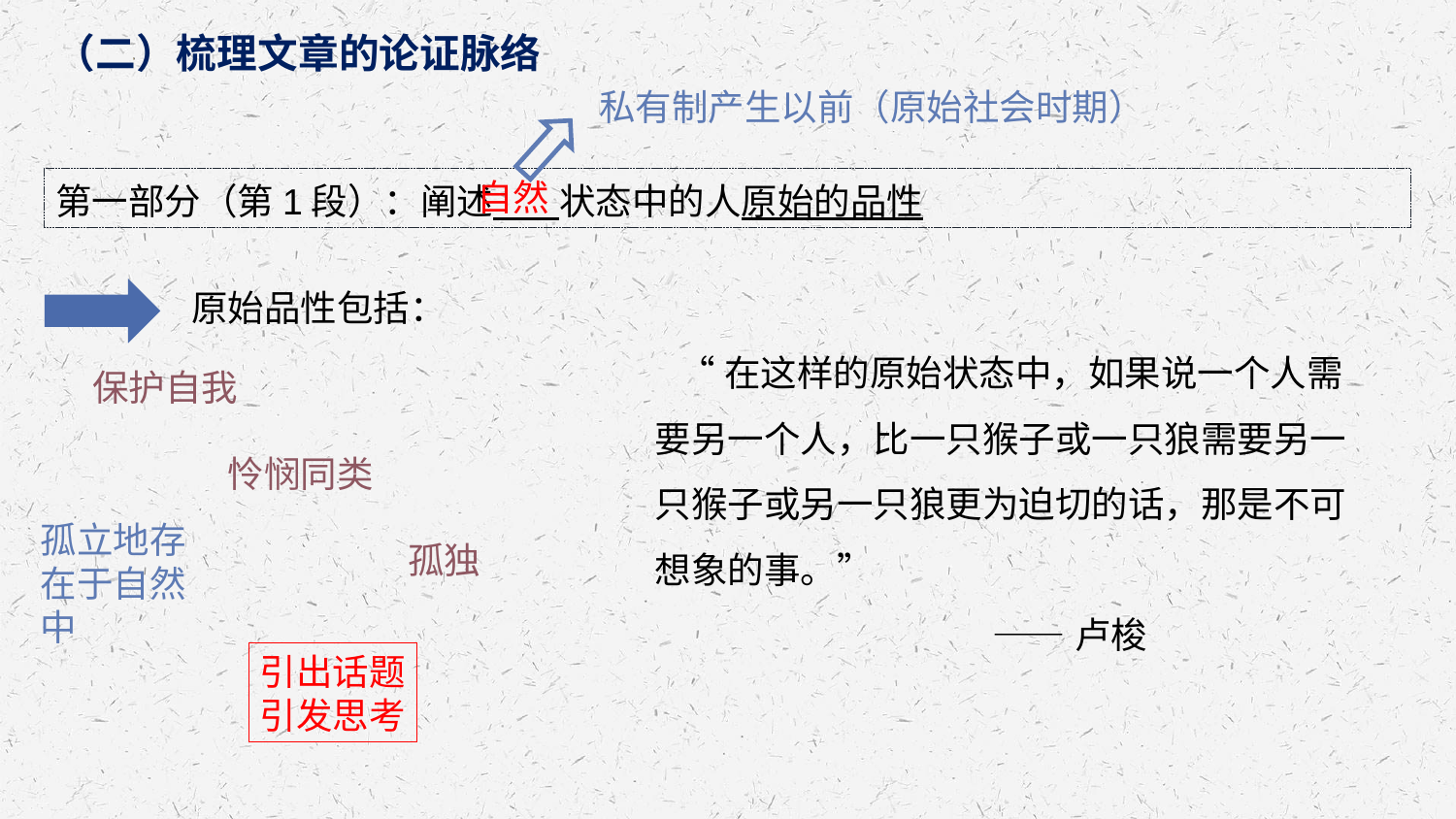

（二）梳理文章的论证脉络
私有制产生以前（原始社会时期）

第一部分（第1段）：阐述        状态中的人原始的品性
自然
原始品性包括：

   “在这样的原始状态中，如果说一个人需要另一个人，比一只猴子或一只狼需要另一只猴子或另一只狼更为迫切的话，那是不可想象的事。”
                                         ——卢梭
保护自我
怜悯同类
孤立地存在于自然中
孤独
引出话题
引发思考